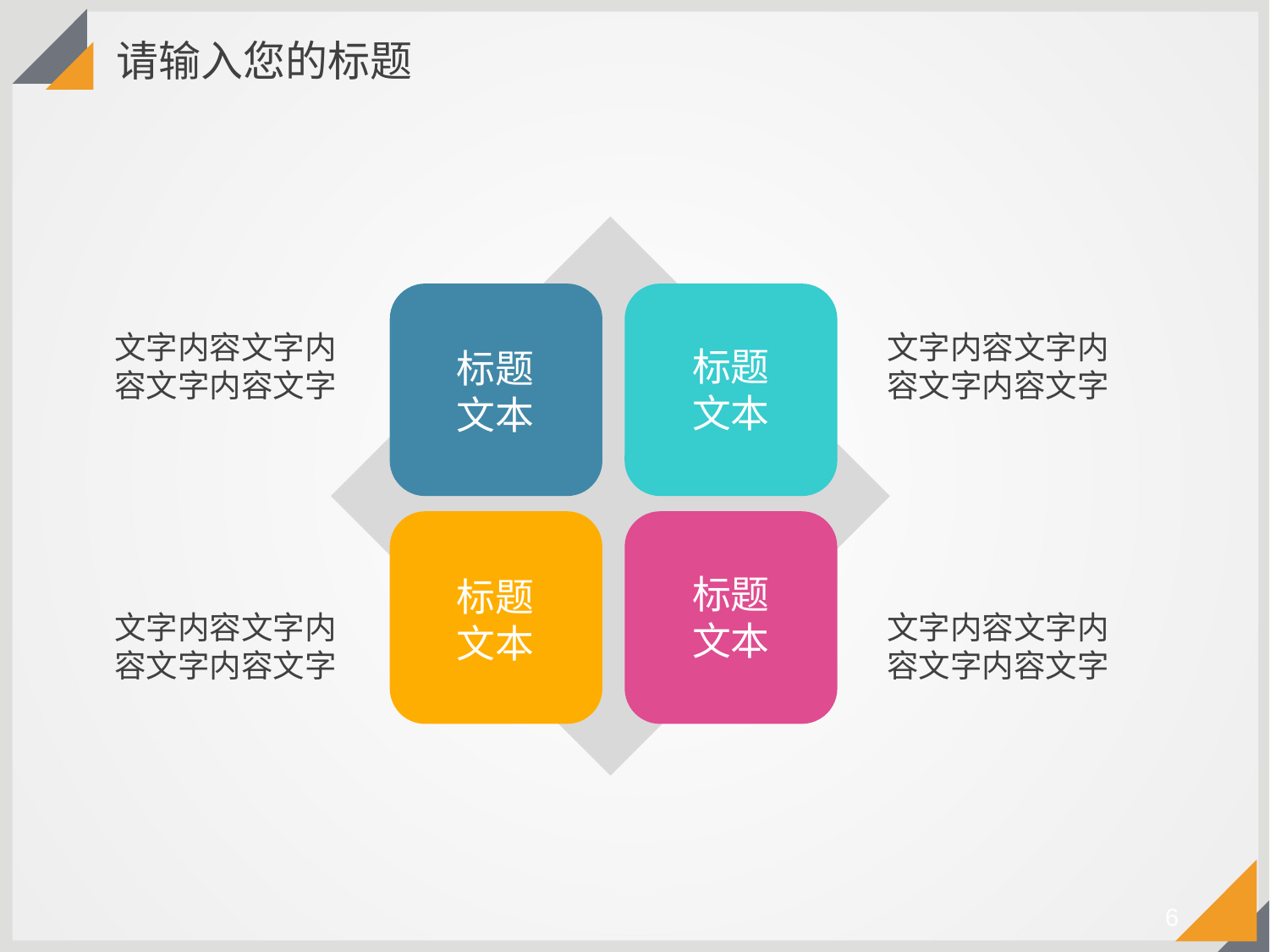

请输入您的标题

文字内容文字内容文字内容文字
文字内容文字内容文字内容文字
标题文本
标题文本

标题文本
标题文本
文字内容文字内容文字内容文字
文字内容文字内容文字内容文字